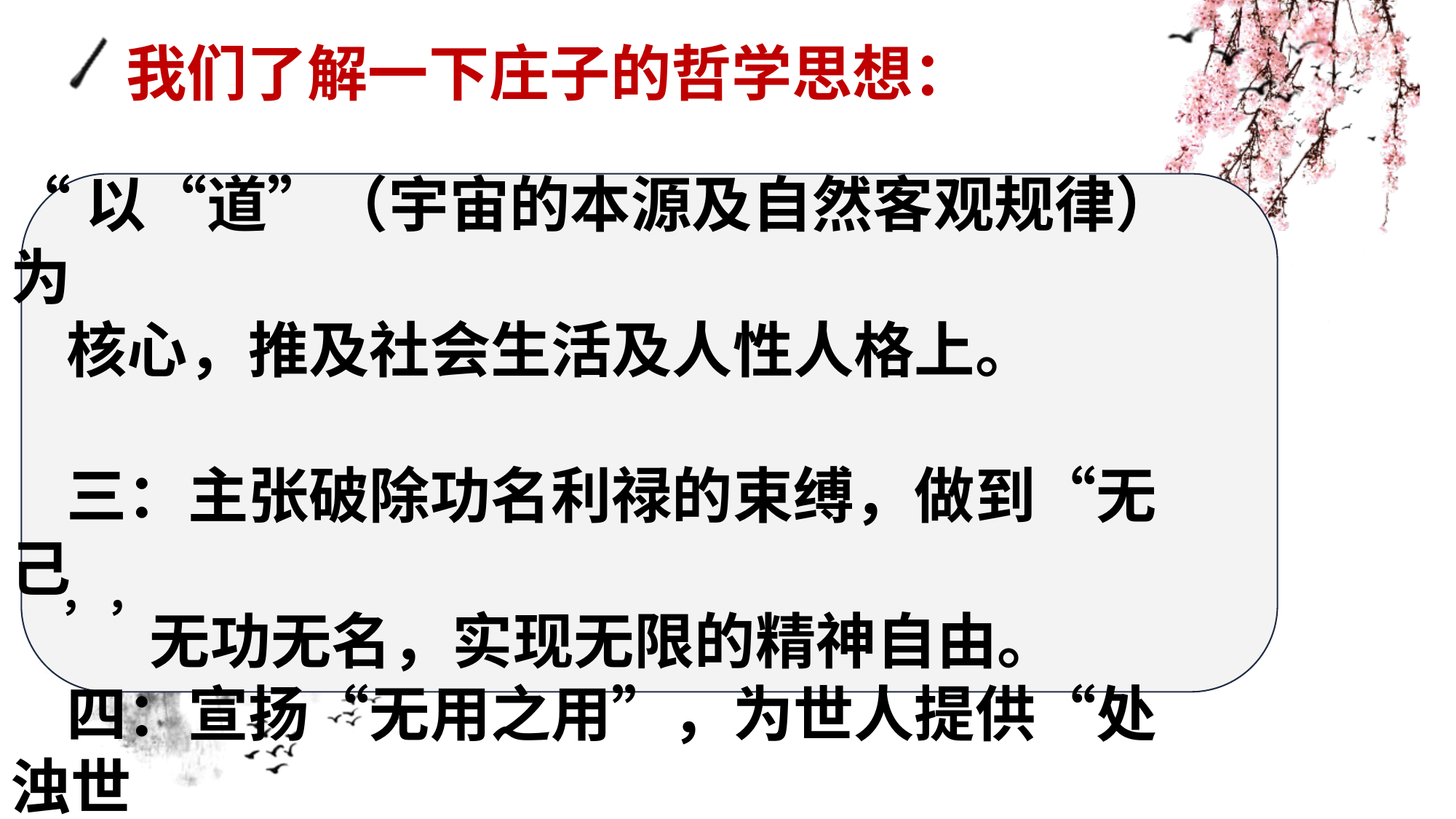

# ，，
      我们了解一下庄子的哲学思想：

“以“道”（宇宙的本源及自然客观规律）为
   核心，推及社会生活及人性人格上。

   三：主张破除功名利禄的束缚，做到“无己
         无功无名，实现无限的精神自由。
   四：宣扬“无用之用”，为世人提供“处浊世
          避患害之术”